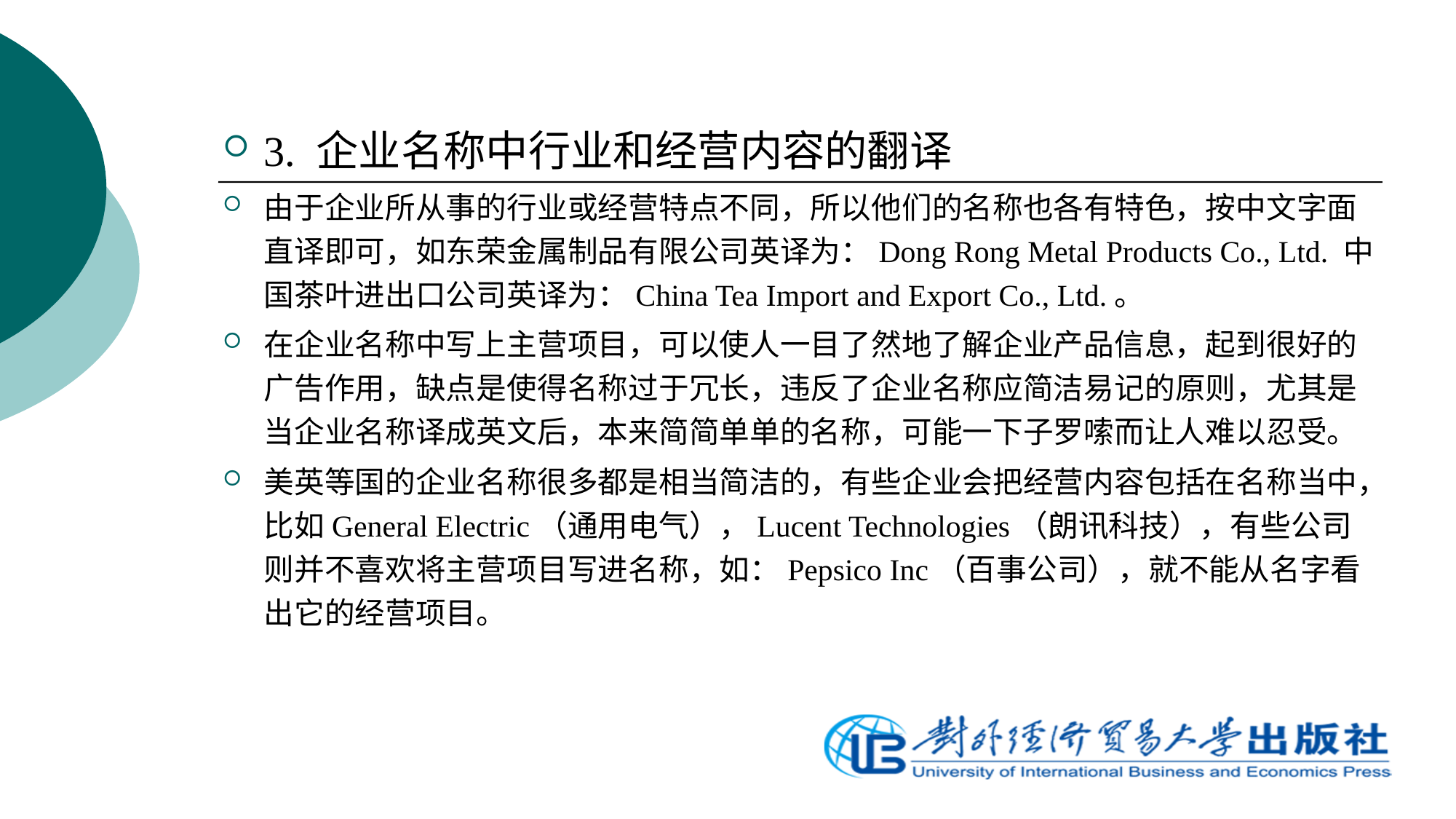

3. 企业名称中行业和经营内容的翻译
由于企业所从事的行业或经营特点不同，所以他们的名称也各有特色，按中文字面直译即可，如东荣金属制品有限公司英译为：Dong Rong Metal Products Co., Ltd. 中国茶叶进出口公司英译为：China Tea Import and Export Co., Ltd.。
在企业名称中写上主营项目，可以使人一目了然地了解企业产品信息，起到很好的广告作用，缺点是使得名称过于冗长，违反了企业名称应简洁易记的原则，尤其是当企业名称译成英文后，本来简简单单的名称，可能一下子罗嗦而让人难以忍受。
美英等国的企业名称很多都是相当简洁的，有些企业会把经营内容包括在名称当中，比如General Electric（通用电气），Lucent Technologies（朗讯科技），有些公司则并不喜欢将主营项目写进名称，如：Pepsico Inc（百事公司），就不能从名字看出它的经营项目。